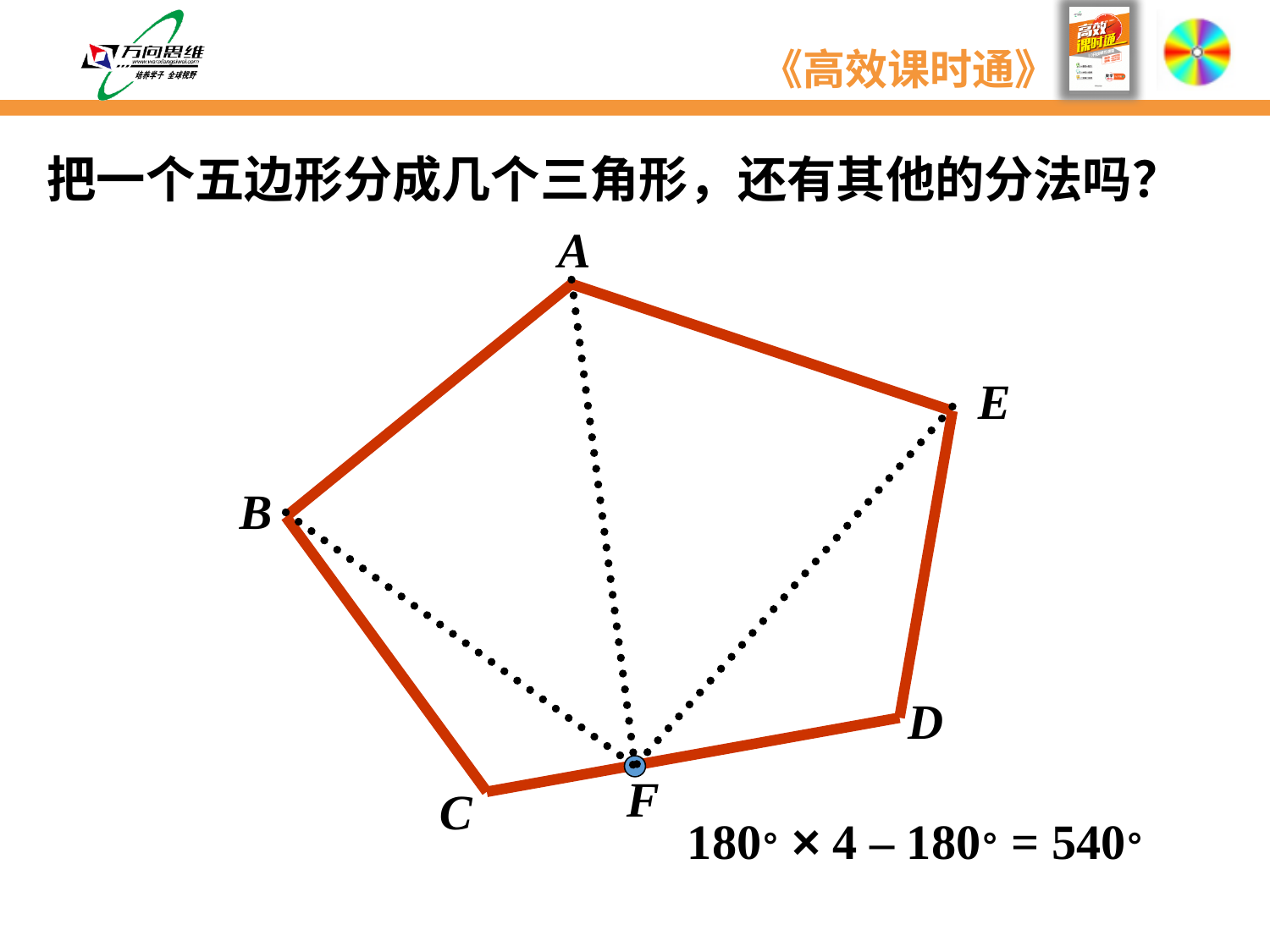

把一个五边形分成几个三角形，还有其他的分法吗？
A

E

B

D

F
C
180° × 4 – 180° = 540°